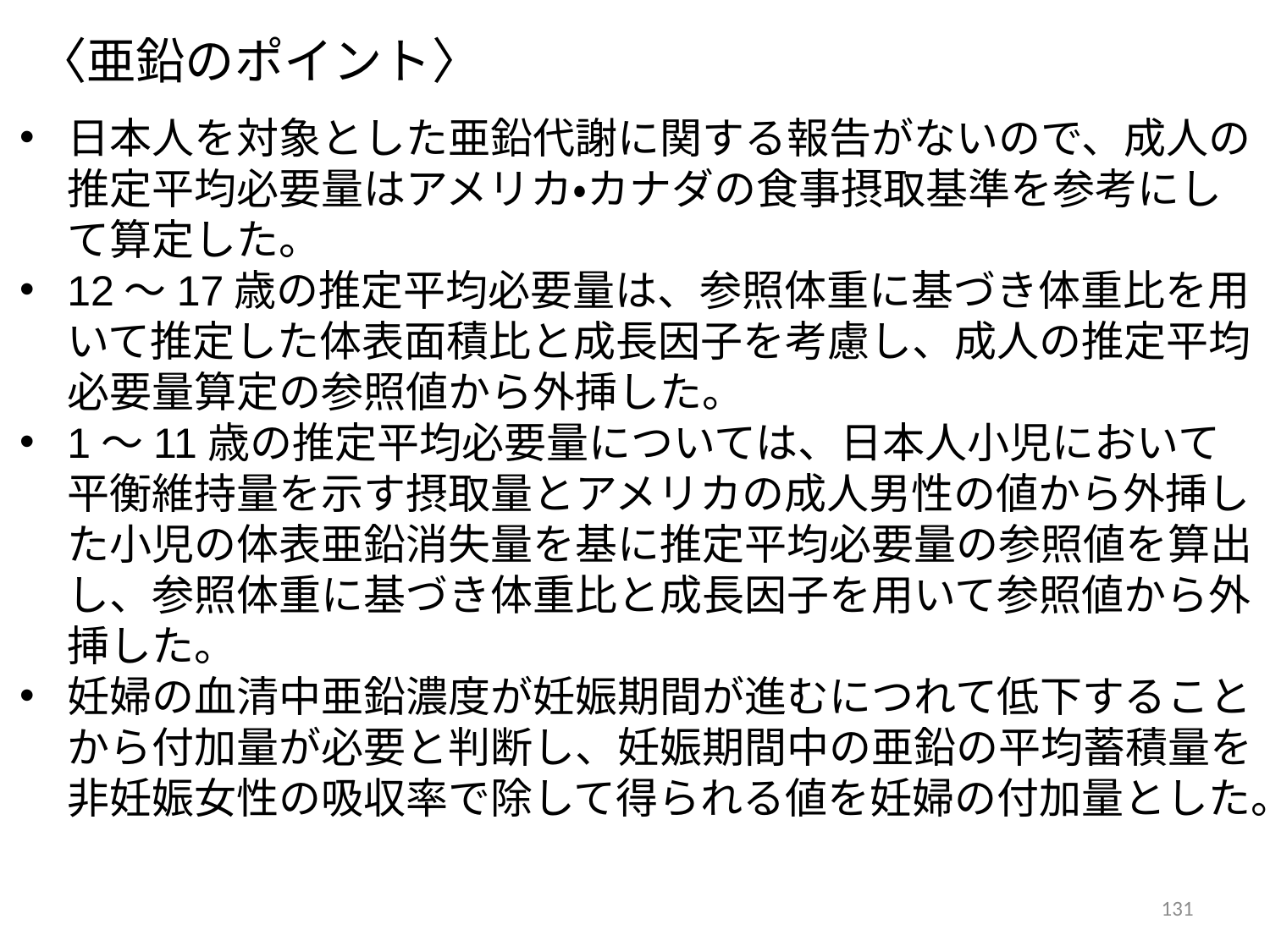

〈亜鉛のポイント〉

日本人を対象とした亜鉛代謝に関する報告がないので、成人の推定平均必要量はアメリカ・カナダの食事摂取基準を参考にして算定した。
12～17歳の推定平均必要量は、参照体重に基づき体重比を用いて推定した体表面積比と成長因子を考慮し、成人の推定平均必要量算定の参照値から外挿した。
1～11歳の推定平均必要量については、日本人小児において平衡維持量を示す摂取量とアメリカの成人男性の値から外挿した小児の体表亜鉛消失量を基に推定平均必要量の参照値を算出し、参照体重に基づき体重比と成長因子を用いて参照値から外挿した。
妊婦の血清中亜鉛濃度が妊娠期間が進むにつれて低下することから付加量が必要と判断し、妊娠期間中の亜鉛の平均蓄積量を非妊娠女性の吸収率で除して得られる値を妊婦の付加量とした。
131